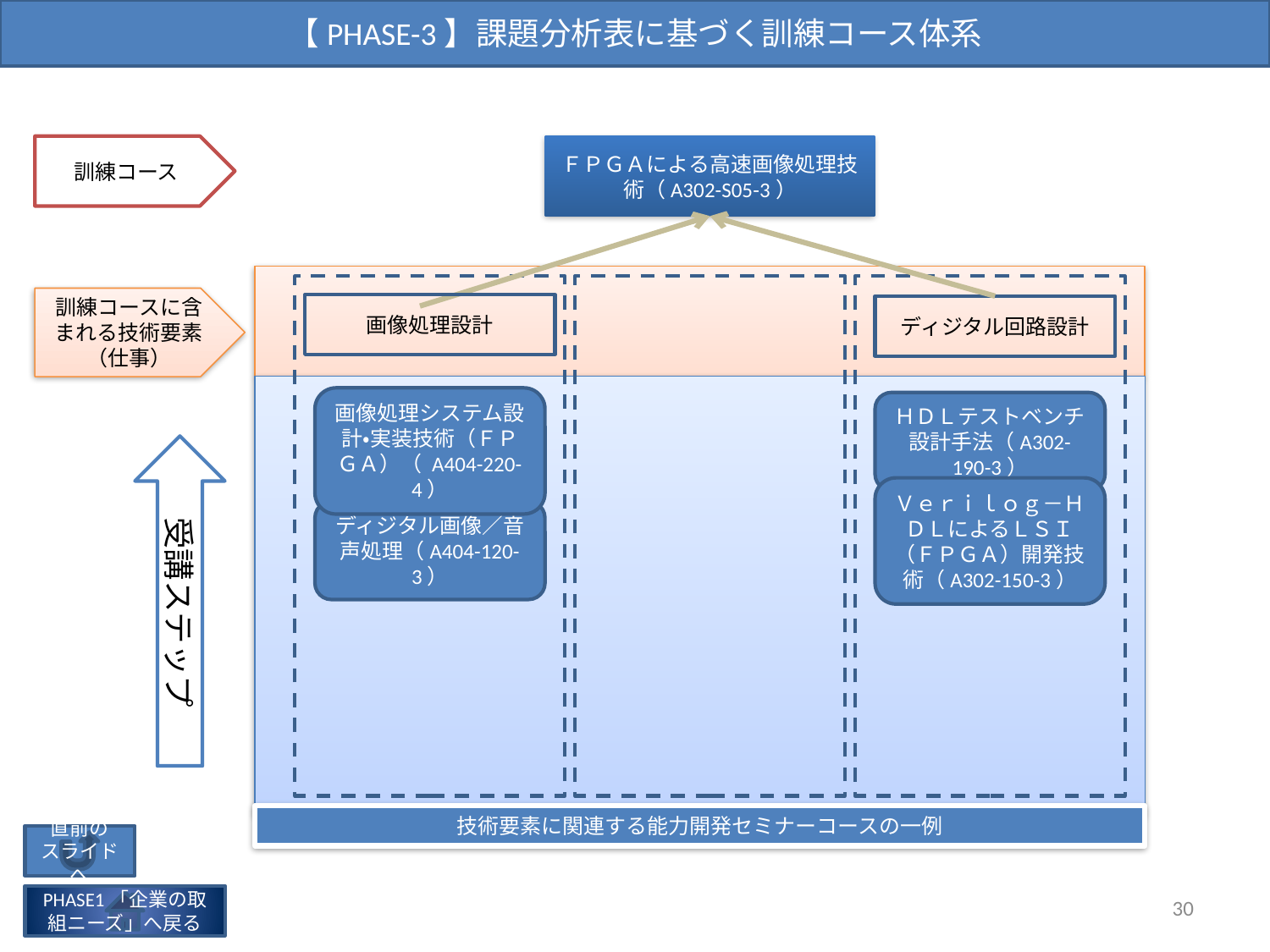

【PHASE-3】課題分析表に基づく訓練コース体系
訓練コース
ＦＰＧＡによる高速画像処理技術（A302-S05-3）

訓練コースに含まれる技術要素
（仕事）
画像処理設計
ディジタル回路設計

画像処理システム設計・実装技術（ＦＰＧＡ）（ A404-220-4）
ＨＤＬテストベンチ設計手法（A302-190-3）
受講ステップ
Ｖｅｒｉｌｏｇ－ＨＤＬによるＬＳＩ（ＦＰＧＡ）開発技術（A302-150-3）
ディジタル画像／音声処理（A404-120-3）
技術要素に関連する能力開発セミナーコースの一例
直前の
スライドへ
30
PHASE1「企業の取組ニーズ」へ戻る